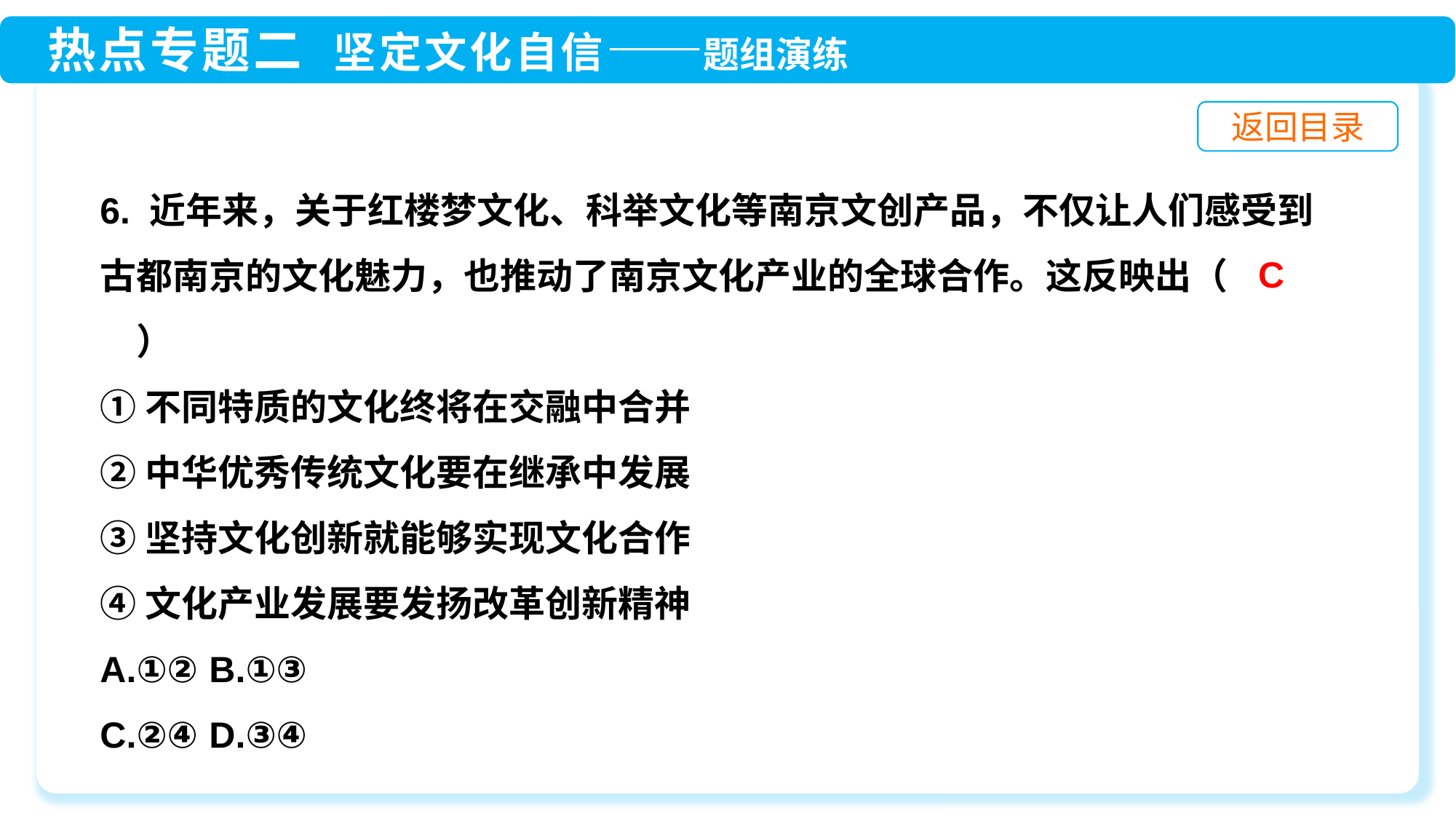

6. 近年来，关于红楼梦文化、科举文化等南京文创产品，不仅让人们感受到古都南京的文化魅力，也推动了南京文化产业的全球合作。这反映出（　　）
①不同特质的文化终将在交融中合并
②中华优秀传统文化要在继承中发展
③坚持文化创新就能够实现文化合作
④文化产业发展要发扬改革创新精神
A.①②	B.①③
C.②④	D.③④
C